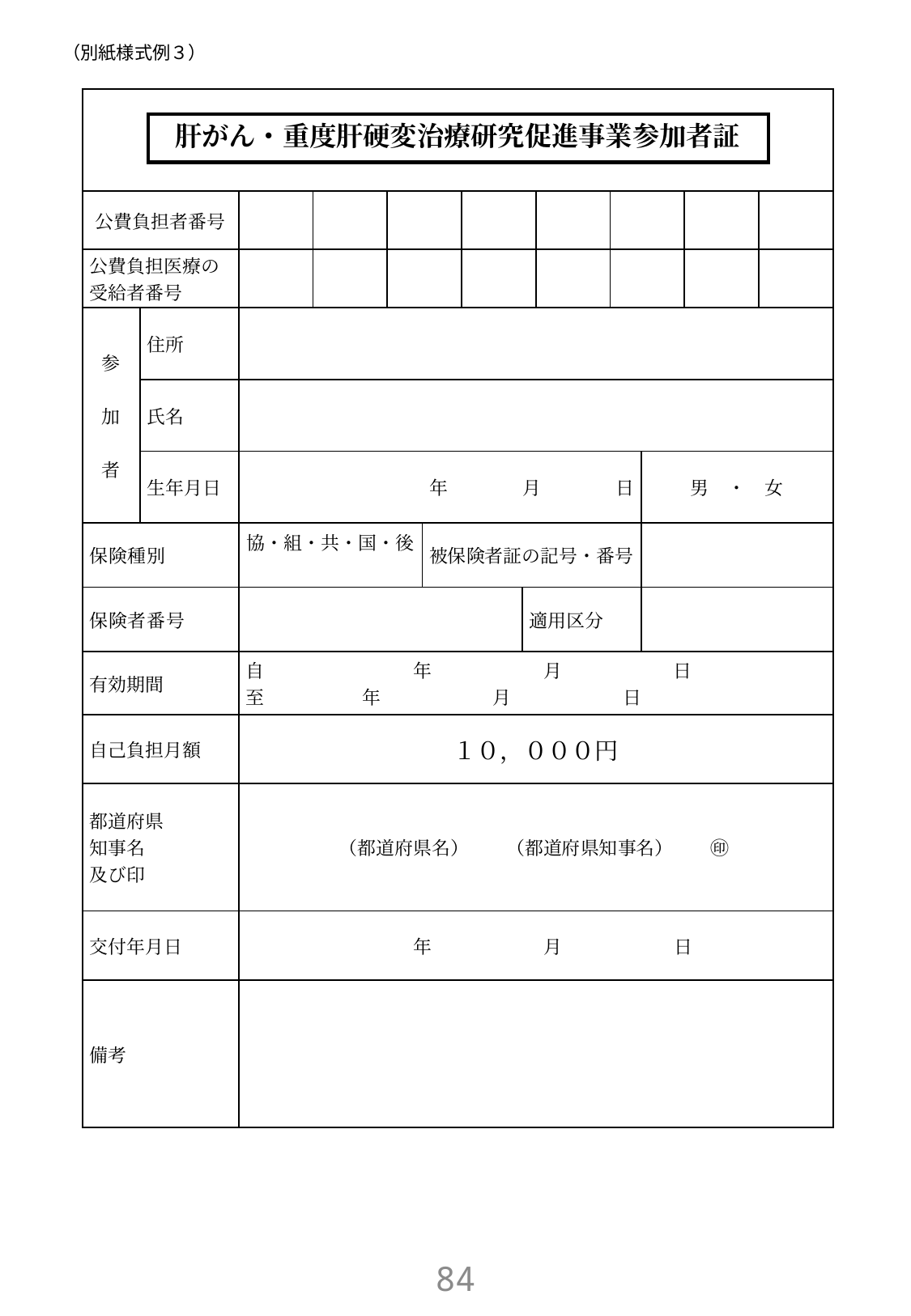

# （別紙様式例３）
| 肝がん・重度肝硬変治療研究促進事業参加者証 |  |  |  |  |  |  |  |  |  |  |  |  |
| --- | --- | --- | --- | --- | --- | --- | --- | --- | --- | --- | --- | --- |
| 公費負担者番号 |  |  |  |  |  |  |  |  |  |  |  |  |
| 公費負担医療の 受給者番号 |  |  |  |  |  |  |  |  |  |  |  |  |
| 参　加　者 | 住所 |  |  |  |  |  |  |  |  |  |  |  |
|  | 氏名 |  |  |  |  |  |  |  |  |  |  |  |
|  | 生年月日 | 年　　　　月　　　　日 |  |  |  |  |  |  |  | 男　・　女 |  |  |
| 保険種別 |  | 協・組・共・国・後 |  |  | 被保険者証の記号・番号 |  |  |  |  |  |  |  |
| 保険者番号 |  |  |  |  |  |  | 適用区分 |  |  |  |  |  |
| 有効期間 |  | 自　　　　　　　　年　　　　　　月　　　　　　日 至　　　 年　　　　　　月　　　　　　日 |  |  |  |  |  |  |  |  |  |  |
| 自己負担月額 |  | １０，０００円 |  |  |  |  |  |  |  |  |  |  |
| 都道府県 知事名 及び印 |  | （都道府県名）　　（都道府県知事名）　　㊞ |  |  |  |  |  |  |  |  |  |  |
| 交付年月日 |  | 年　　　　　　月　　　　　　日 |  |  |  |  |  |  |  |  |  |  |
| 備考 |  |  |  |  |  |  |  |  |  |  |  |  |

84